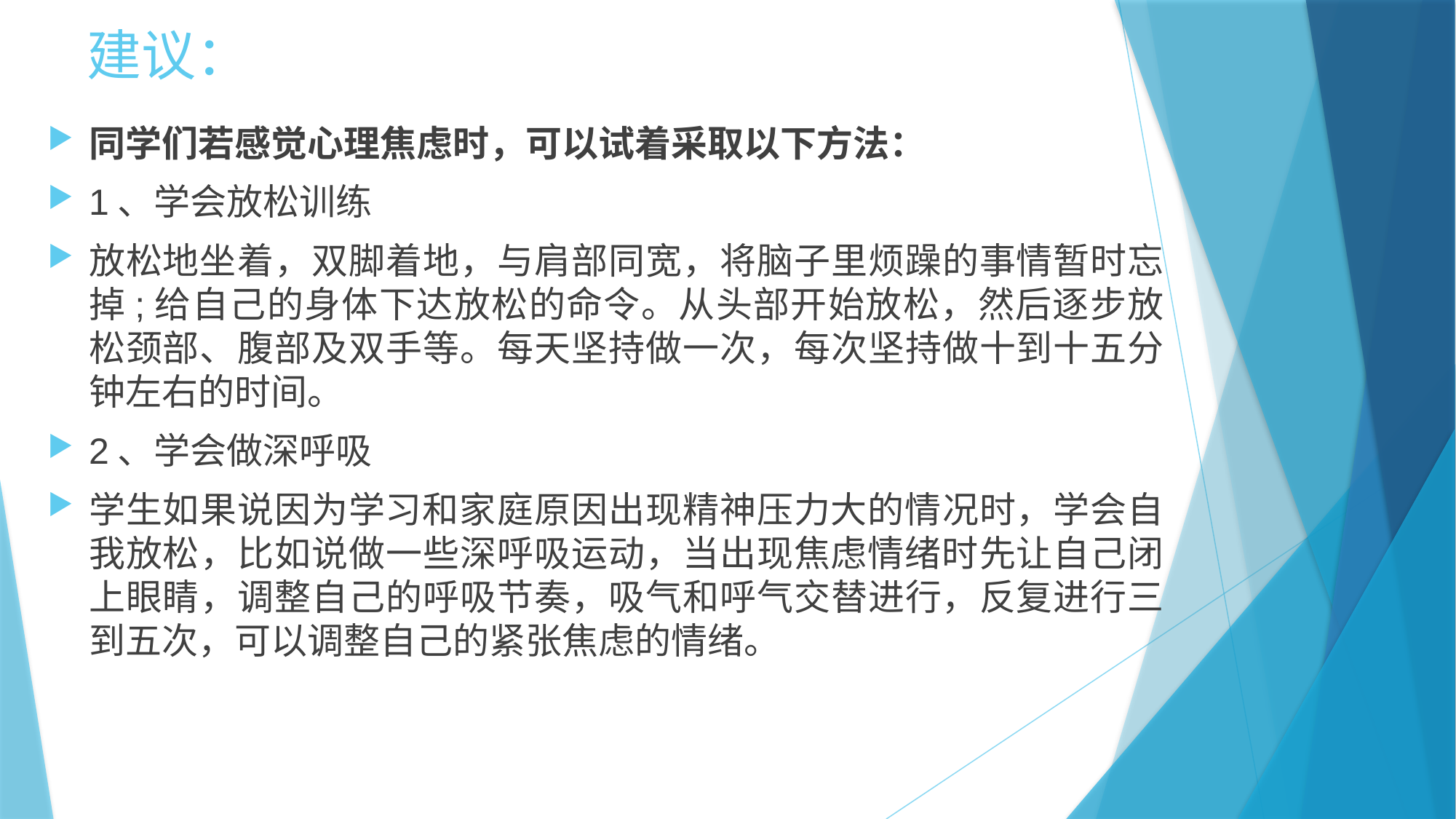

# 建议：
同学们若感觉心理焦虑时，可以试着采取以下方法：
1、学会放松训练
放松地坐着，双脚着地，与肩部同宽，将脑子里烦躁的事情暂时忘掉;给自己的身体下达放松的命令。从头部开始放松，然后逐步放松颈部、腹部及双手等。每天坚持做一次，每次坚持做十到十五分钟左右的时间。
2、学会做深呼吸
学生如果说因为学习和家庭原因出现精神压力大的情况时，学会自我放松，比如说做一些深呼吸运动，当出现焦虑情绪时先让自己闭上眼睛，调整自己的呼吸节奏，吸气和呼气交替进行，反复进行三到五次，可以调整自己的紧张焦虑的情绪。